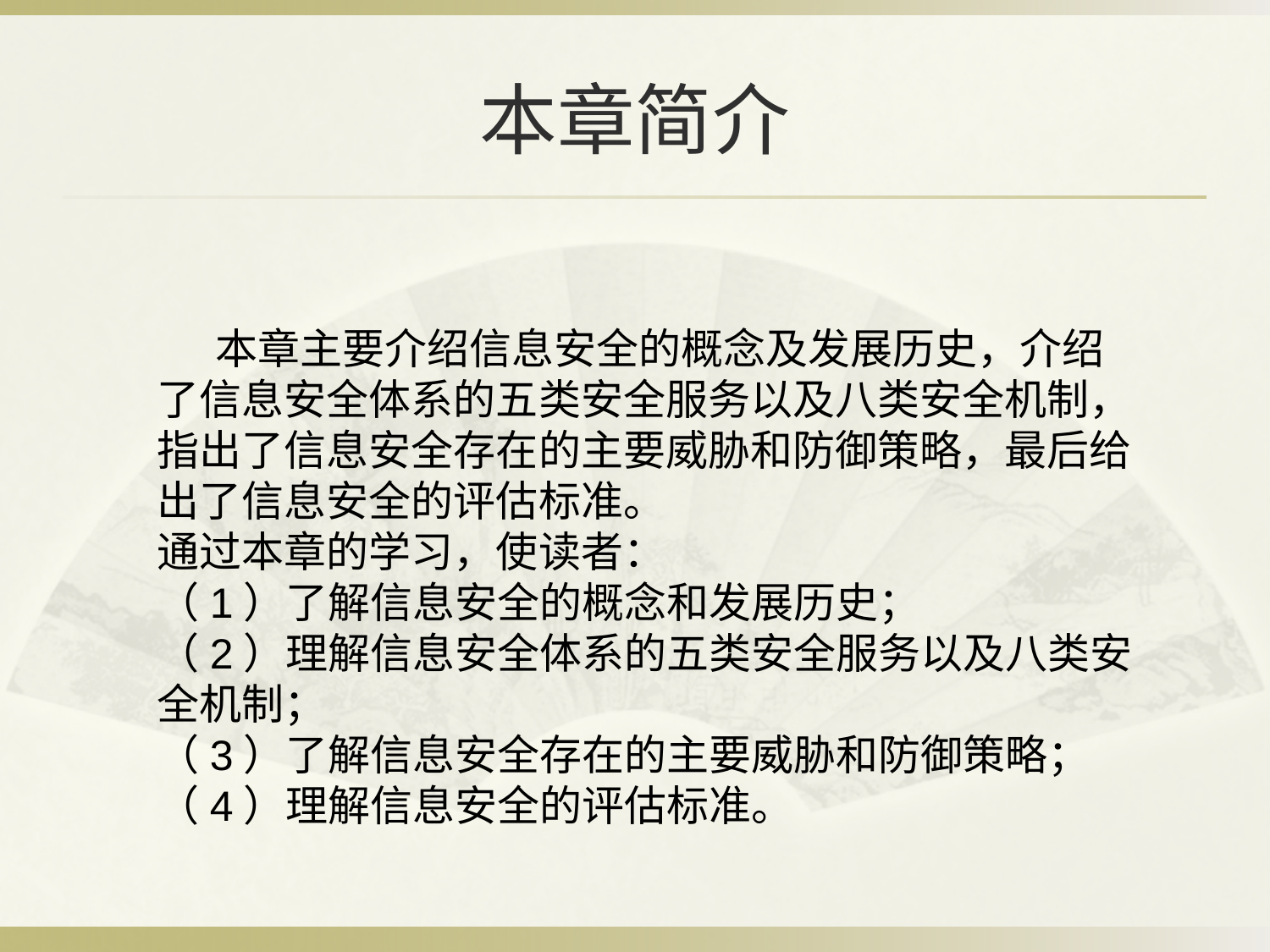

# 本章简介

     本章主要介绍信息安全的概念及发展历史，介绍了信息安全体系的五类安全服务以及八类安全机制，指出了信息安全存在的主要威胁和防御策略，最后给出了信息安全的评估标准。
通过本章的学习，使读者：
（1）了解信息安全的概念和发展历史；
（2）理解信息安全体系的五类安全服务以及八类安全机制；
（3）了解信息安全存在的主要威胁和防御策略；
（4）理解信息安全的评估标准。